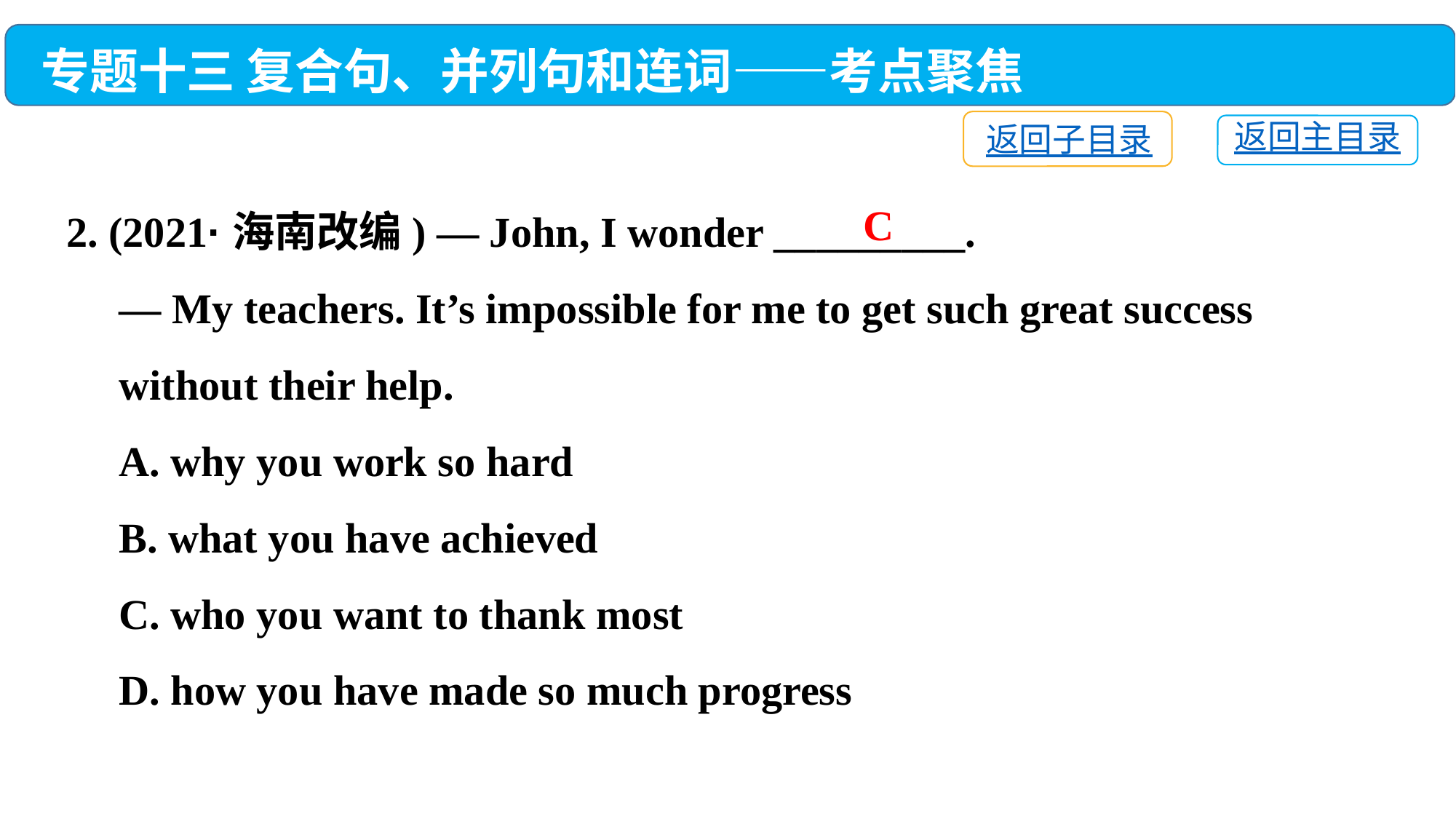

专题十三 复合句、并列句和连词——考点聚焦

返回子目录
返回主目录
2. (2021·海南改编) — John, I wonder _________.
     — My teachers. It’s impossible for me to get such great success
     without their help.
     A. why you work so hard
     B. what you have achieved
     C. who you want to thank most
     D. how you have made so much progress

C